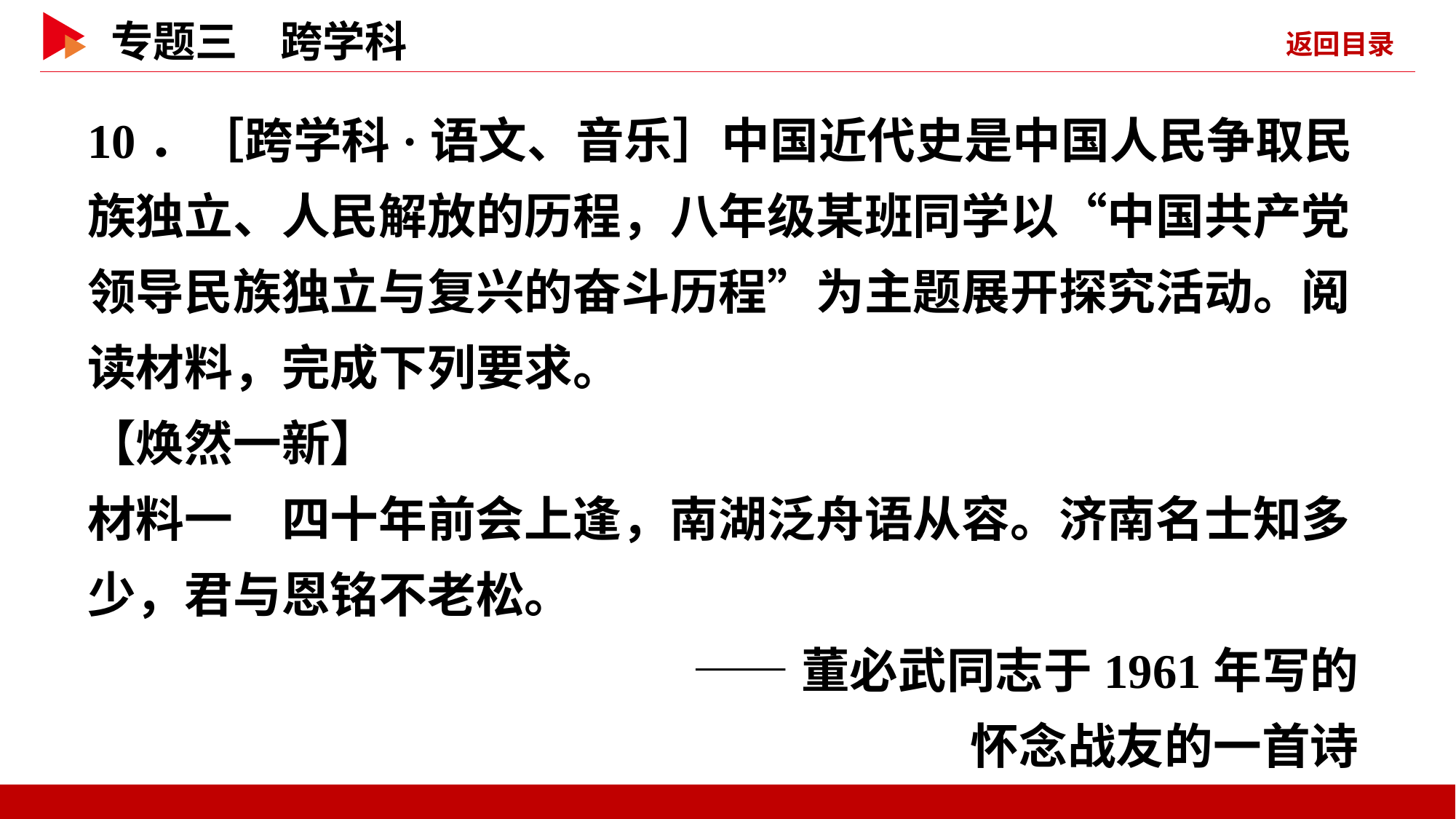

10．［跨学科·语文、音乐］中国近代史是中国人民争取民族独立、人民解放的历程，八年级某班同学以“中国共产党领导民族独立与复兴的奋斗历程”为主题展开探究活动。阅读材料，完成下列要求。
【焕然一新】
材料一　四十年前会上逢，南湖泛舟语从容。济南名士知多少，君与恩铭不老松。
——董必武同志于1961年写的
怀念战友的一首诗